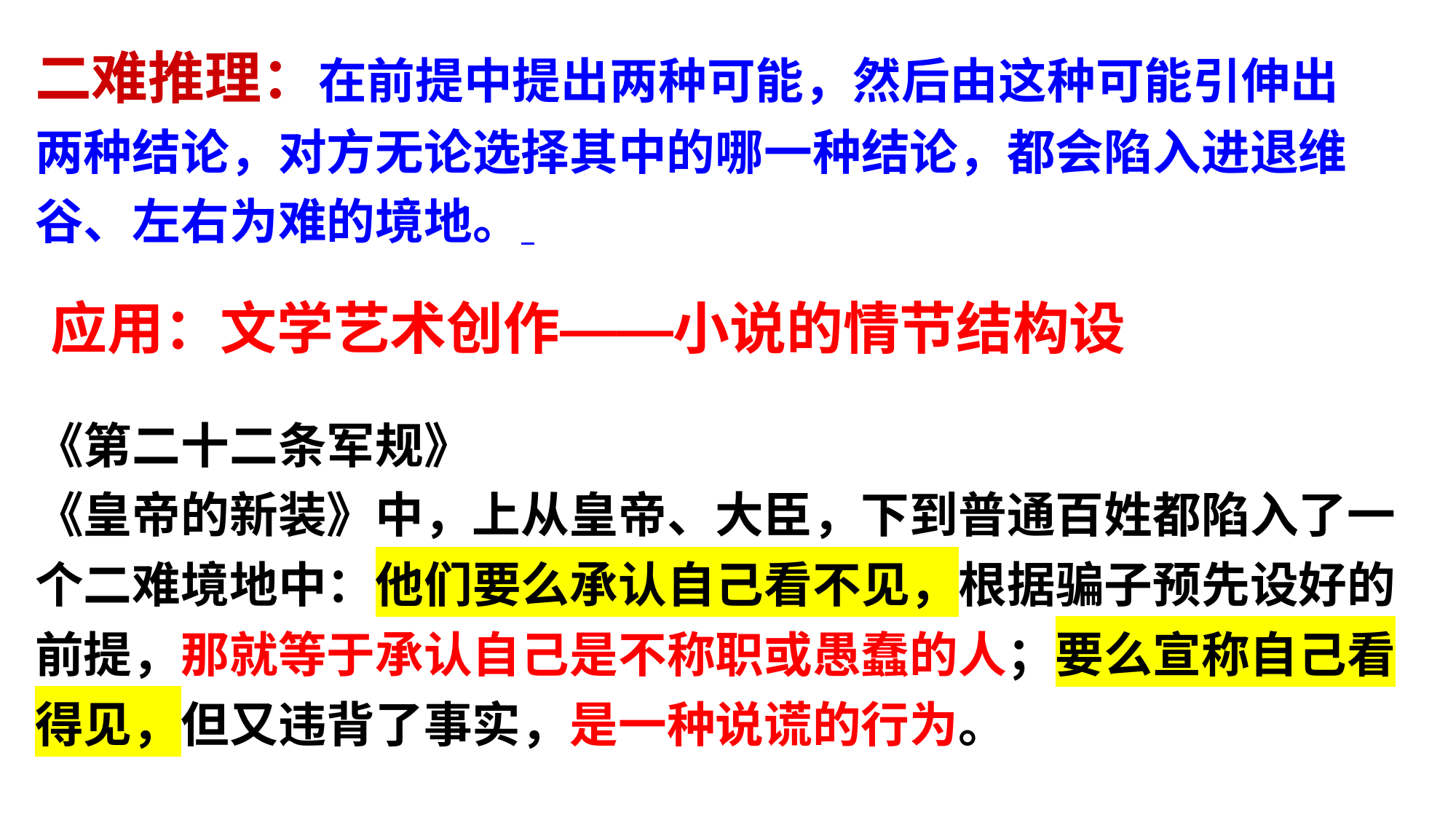

二难推理：在前提中提出两种可能，然后由这种可能引伸出两种结论，对方无论选择其中的哪一种结论，都会陷入进退维谷、左右为难的境地。
应用：文学艺术创作——小说的情节结构设
《第二十二条军规》
《皇帝的新装》中，上从皇帝、大臣，下到普通百姓都陷入了一个二难境地中：他们要么承认自己看不见，根据骗子预先设好的前提，那就等于承认自己是不称职或愚蠢的人；要么宣称自己看得见，但又违背了事实，是一种说谎的行为。